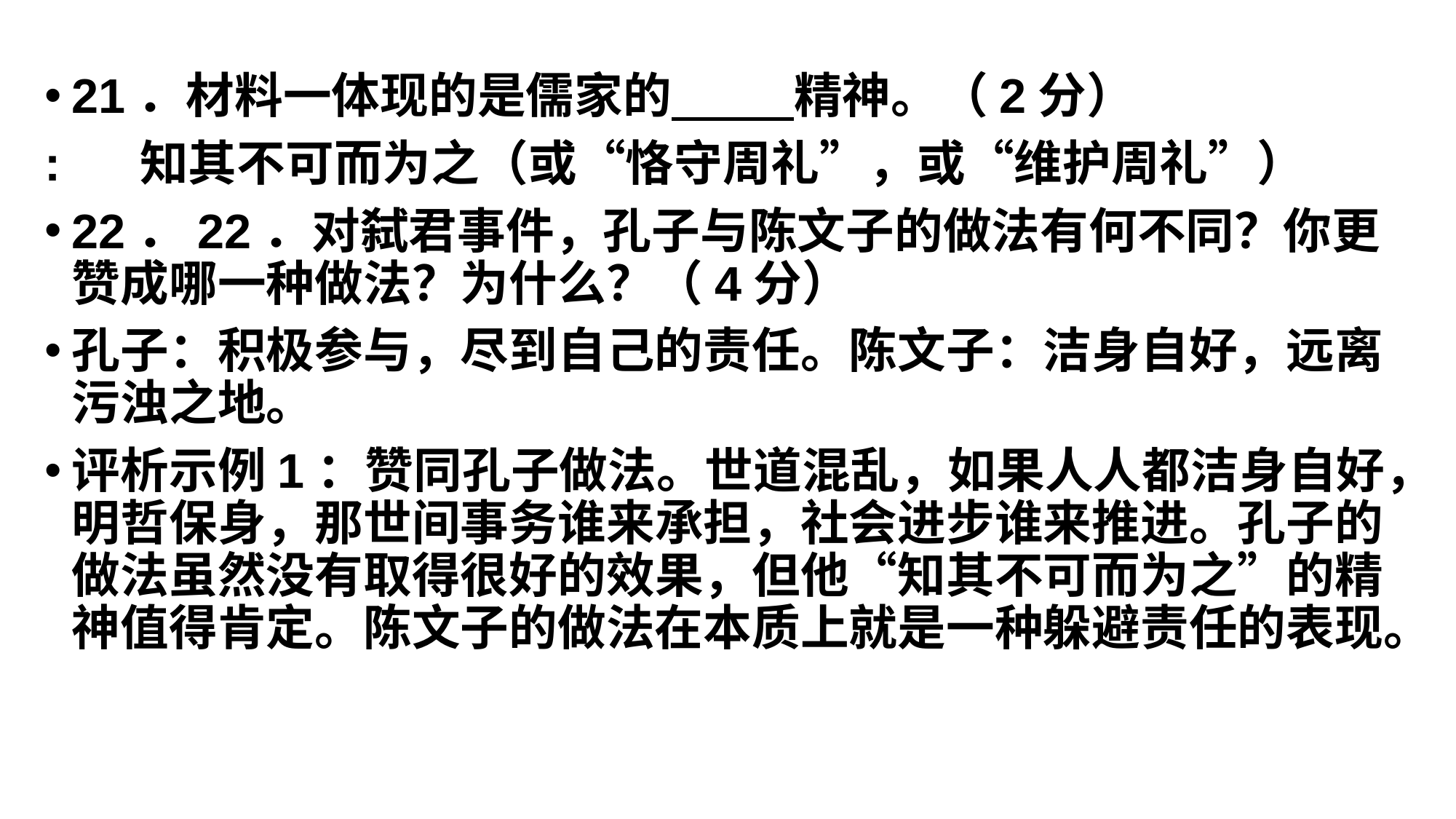

#
21．材料一体现的是儒家的           精神。（2分）
:     知其不可而为之（或“恪守周礼”，或“维护周礼”）
22．22．对弑君事件，孔子与陈文子的做法有何不同？你更赞成哪一种做法？为什么？（4分）
孔子：积极参与，尽到自己的责任。陈文子：洁身自好，远离污浊之地。
评析示例1：赞同孔子做法。世道混乱，如果人人都洁身自好，明哲保身，那世间事务谁来承担，社会进步谁来推进。孔子的做法虽然没有取得很好的效果，但他“知其不可而为之”的精神值得肯定。陈文子的做法在本质上就是一种躲避责任的表现。